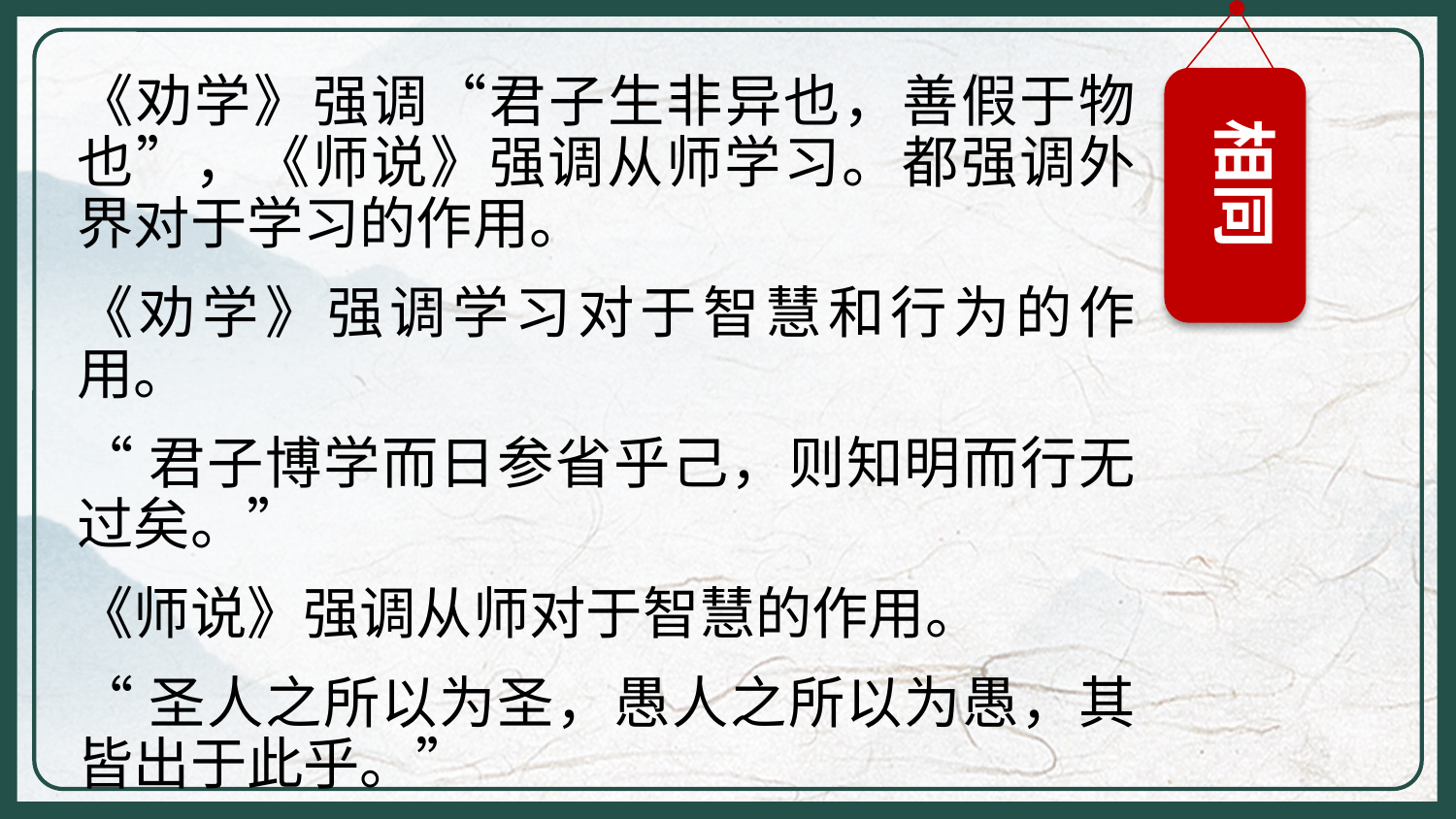

相同
《劝学》强调“君子生非异也，善假于物也”，《师说》强调从师学习。都强调外界对于学习的作用。
《劝学》强调学习对于智慧和行为的作用。
“君子博学而日参省乎己，则知明而行无过矣。”
《师说》强调从师对于智慧的作用。
“圣人之所以为圣，愚人之所以为愚，其皆出于此乎。”